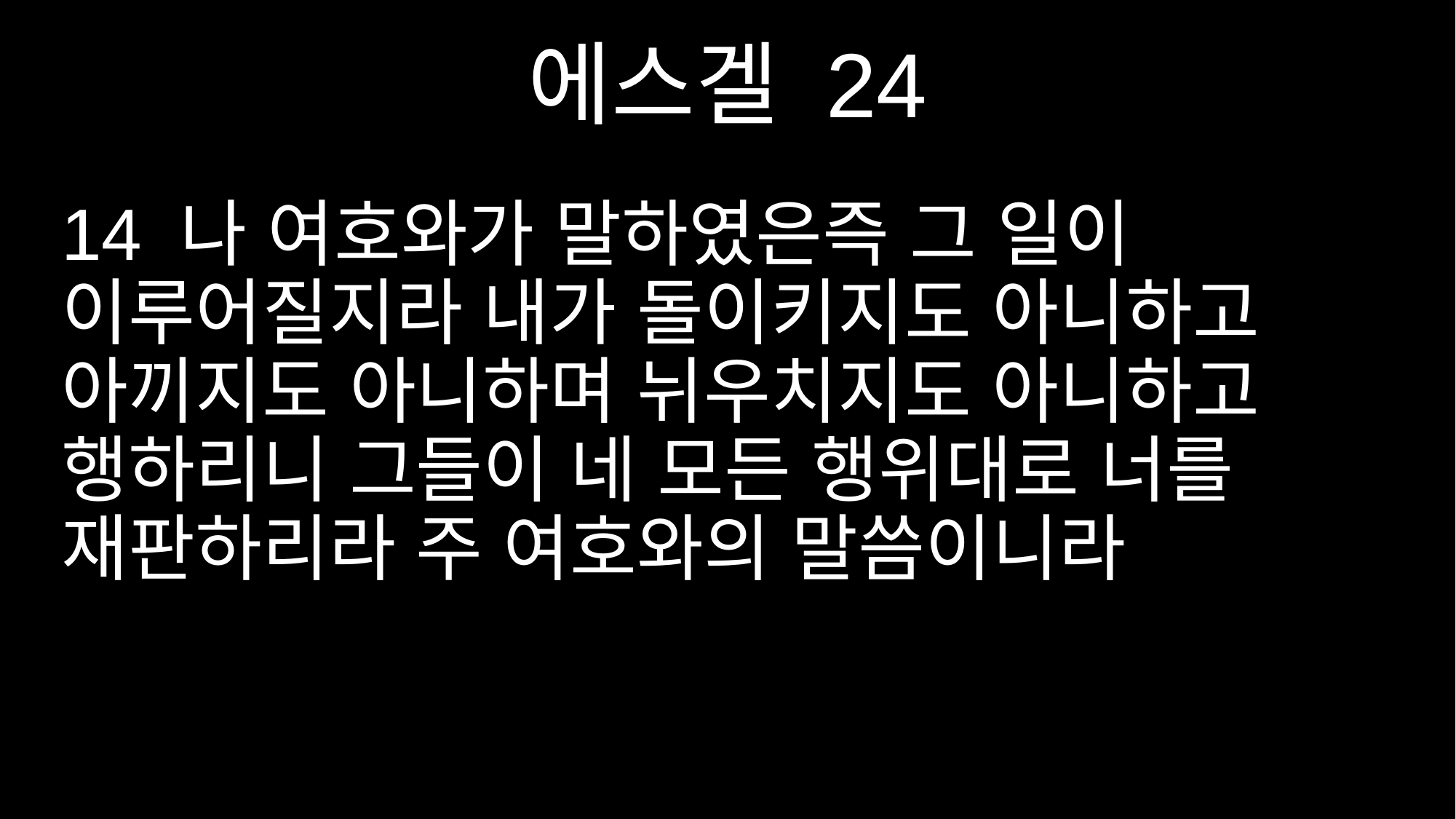

에스겔 24
14 나 여호와가 말하였은즉 그 일이 이루어질지라 내가 돌이키지도 아니하고 아끼지도 아니하며 뉘우치지도 아니하고 행하리니 그들이 네 모든 행위대로 너를 재판하리라 주 여호와의 말씀이니라